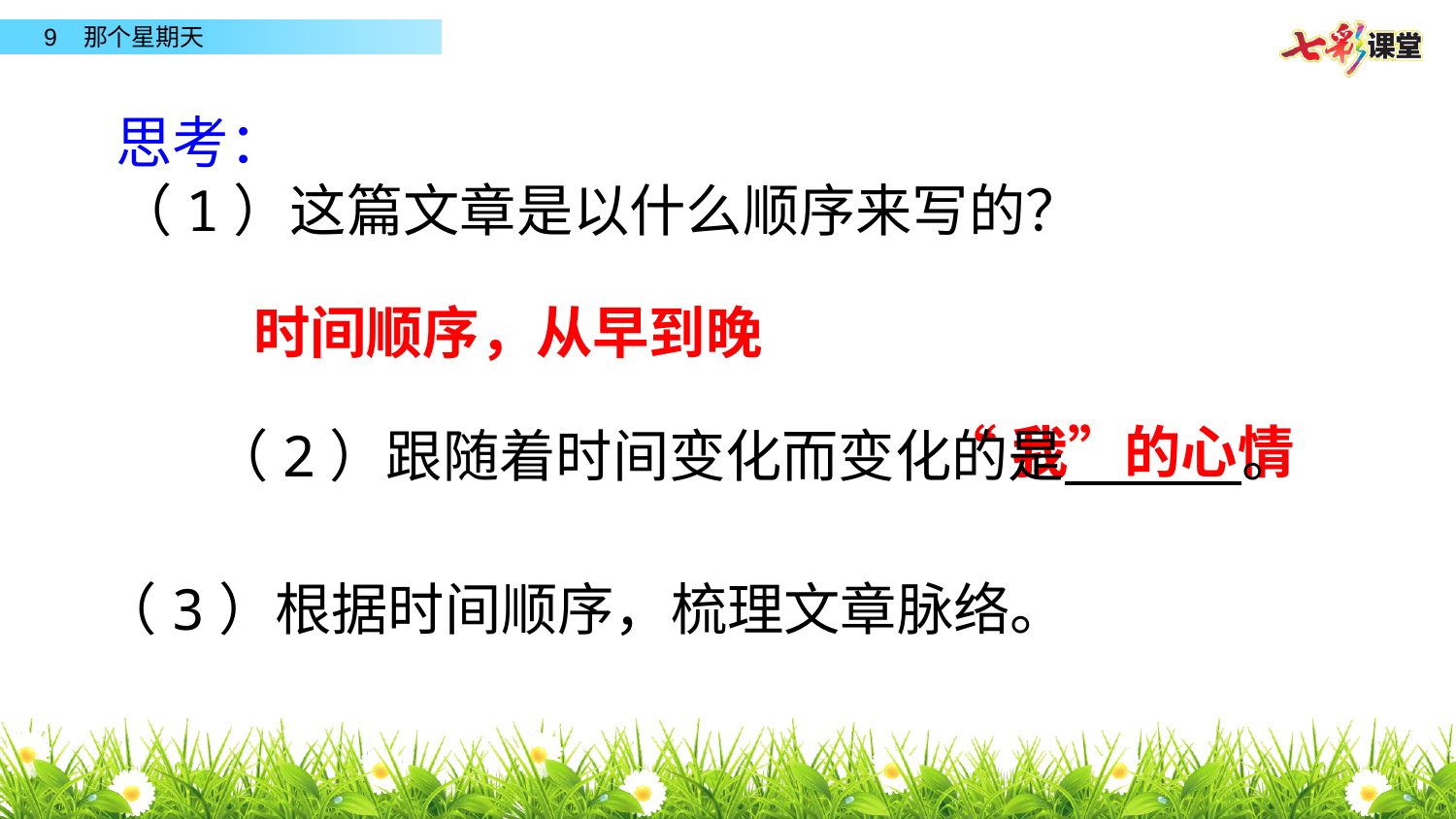

思考：
（1）这篇文章是以什么顺序来写的？
时间顺序，从早到晚
“我”的心情
（2）跟随着时间变化而变化的是              。
（3）根据时间顺序，梳理文章脉络。